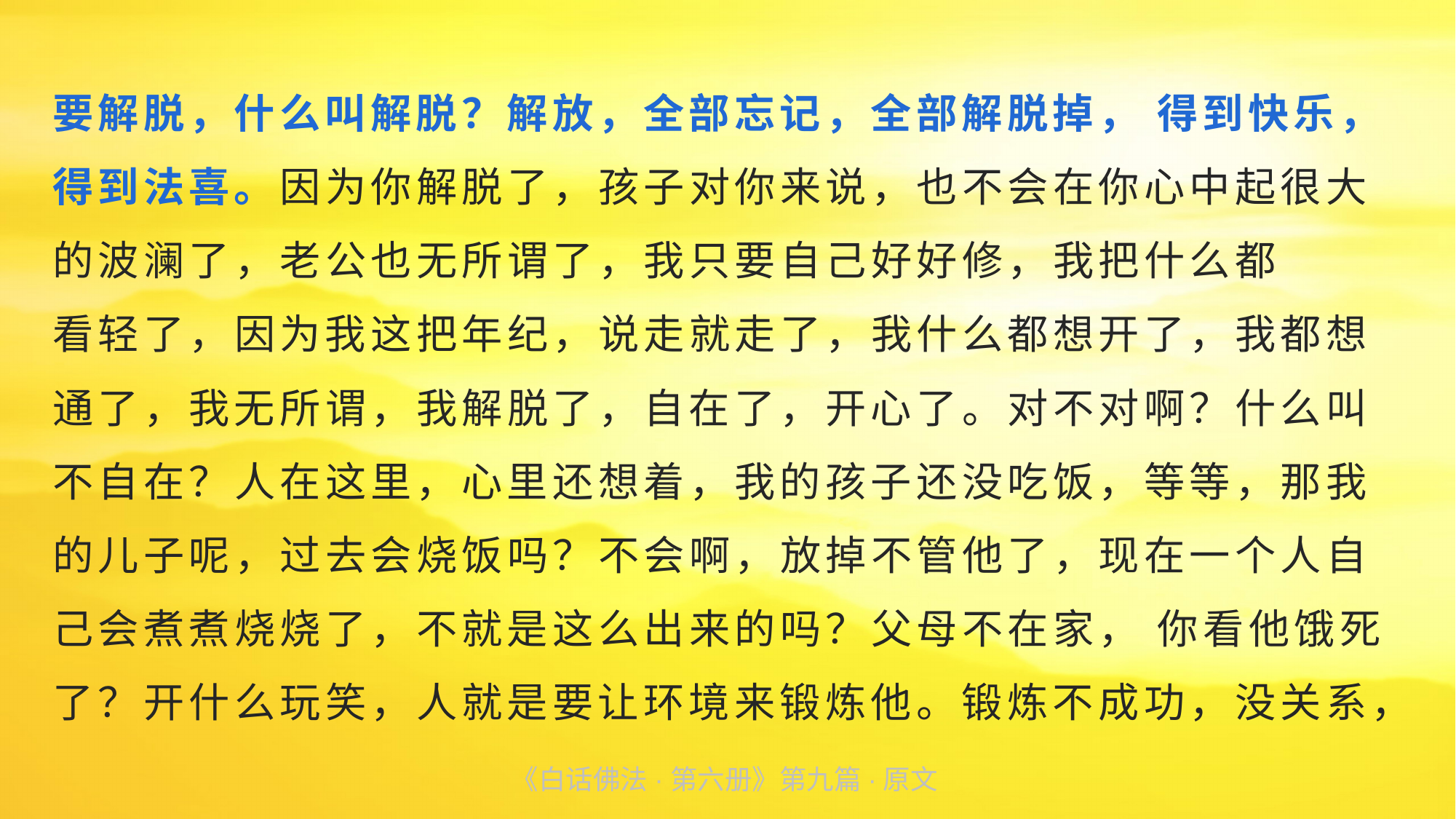

要解脱，什么叫解脱？解放，全部忘记，全部解脱掉， 得到快乐，得到法喜。因为你解脱了，孩子对你来说，也不会在你心中起很大的波澜了，老公也无所谓了，我只要自己好好修，我把什么都
看轻了，因为我这把年纪，说走就走了，我什么都想开了，我都想通了，我无所谓，我解脱了，自在了，开心了。对不对啊？什么叫不自在？人在这里，心里还想着，我的孩子还没吃饭，等等，那我的儿子呢，过去会烧饭吗？不会啊，放掉不管他了，现在一个人自己会煮煮烧烧了，不就是这么出来的吗？父母不在家， 你看他饿死了？开什么玩笑，人就是要让环境来锻炼他。锻炼不成功，没关系，
《白话佛法·第六册》第九篇·原文